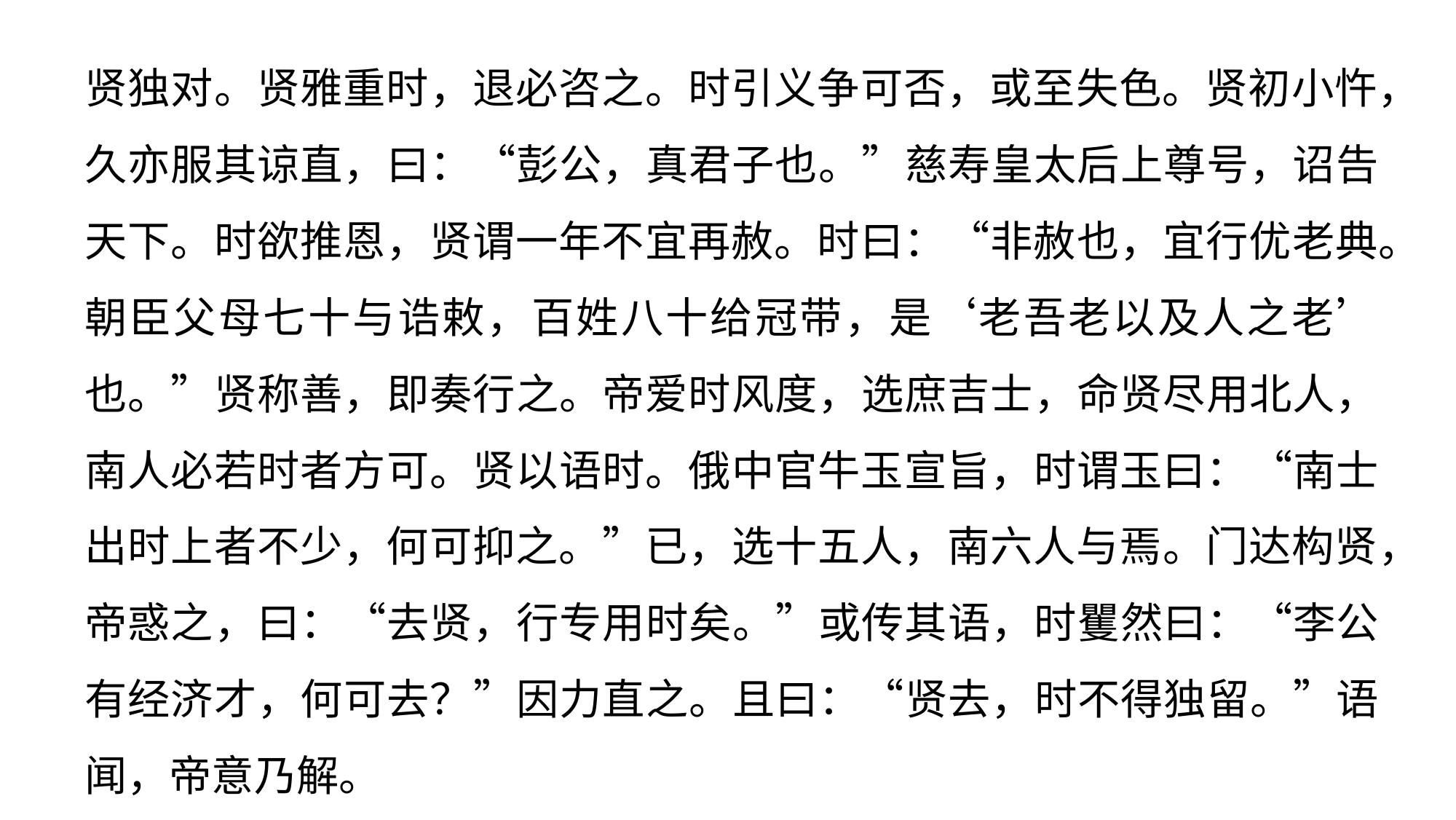

贤独对。贤雅重时，退必咨之。时引义争可否，或至失色。贤初小忤，久亦服其谅直，曰：“彭公，真君子也。”慈寿皇太后上尊号，诏告天下。时欲推恩，贤谓一年不宜再赦。时曰：“非赦也，宜行优老典。朝臣父母七十与诰敕，百姓八十给冠带，是‘老吾老以及人之老’也。”贤称善，即奏行之。帝爱时风度，选庶吉士，命贤尽用北人，南人必若时者方可。贤以语时。俄中官牛玉宣旨，时谓玉曰：“南士出时上者不少，何可抑之。”已，选十五人，南六人与焉。门达构贤，帝惑之，曰：“去贤，行专用时矣。”或传其语，时矍然曰：“李公有经济才，何可去？”因力直之。且曰：“贤去，时不得独留。”语闻，帝意乃解。